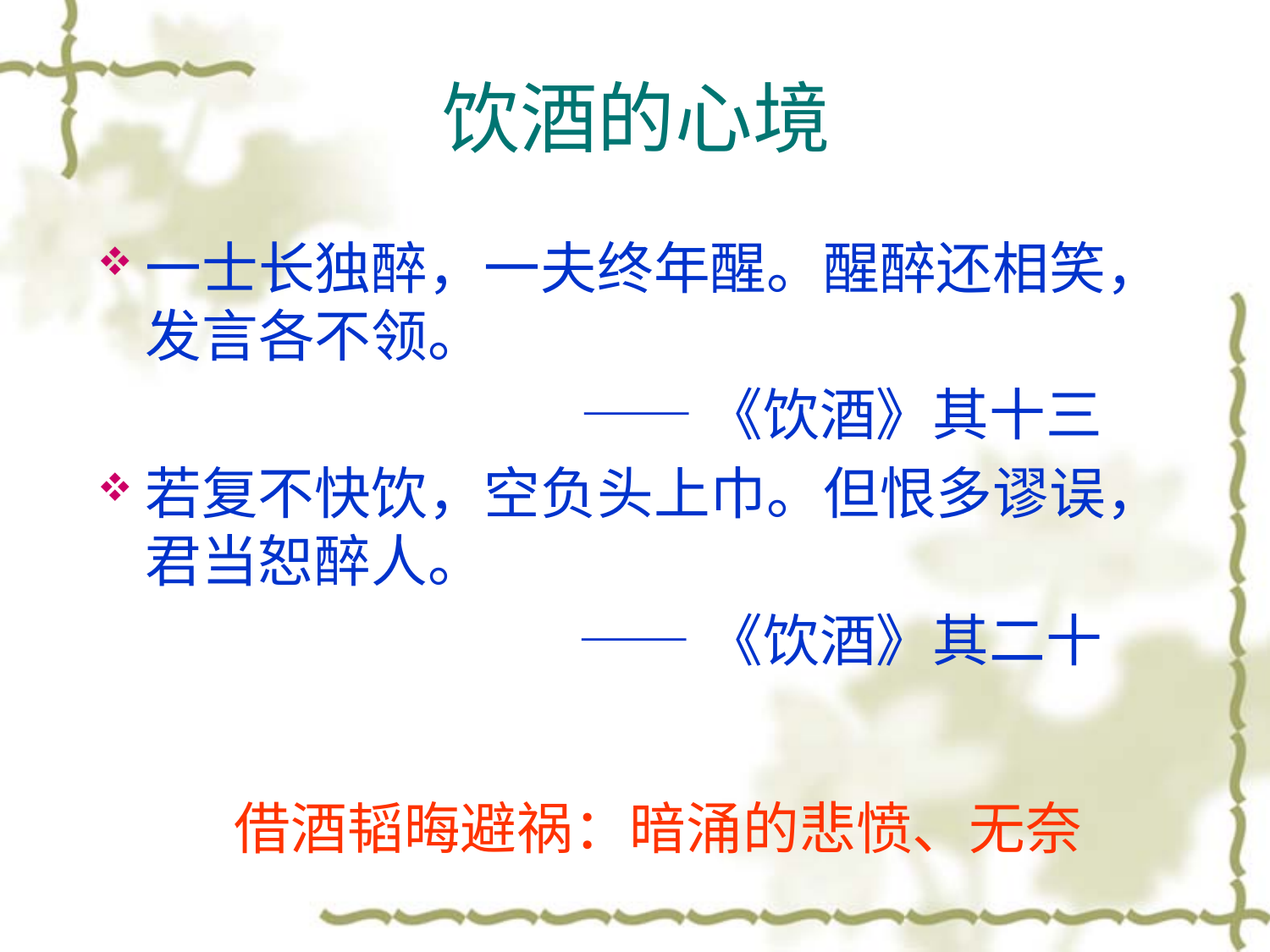

# 饮酒的心境
一士长独醉，一夫终年醒。醒醉还相笑，发言各不领。
                                      ——《饮酒》其十三
若复不快饮，空负头上巾。但恨多谬误，君当恕醉人。
                                      ——《饮酒》其二十

借酒韬晦避祸：暗涌的悲愤、无奈